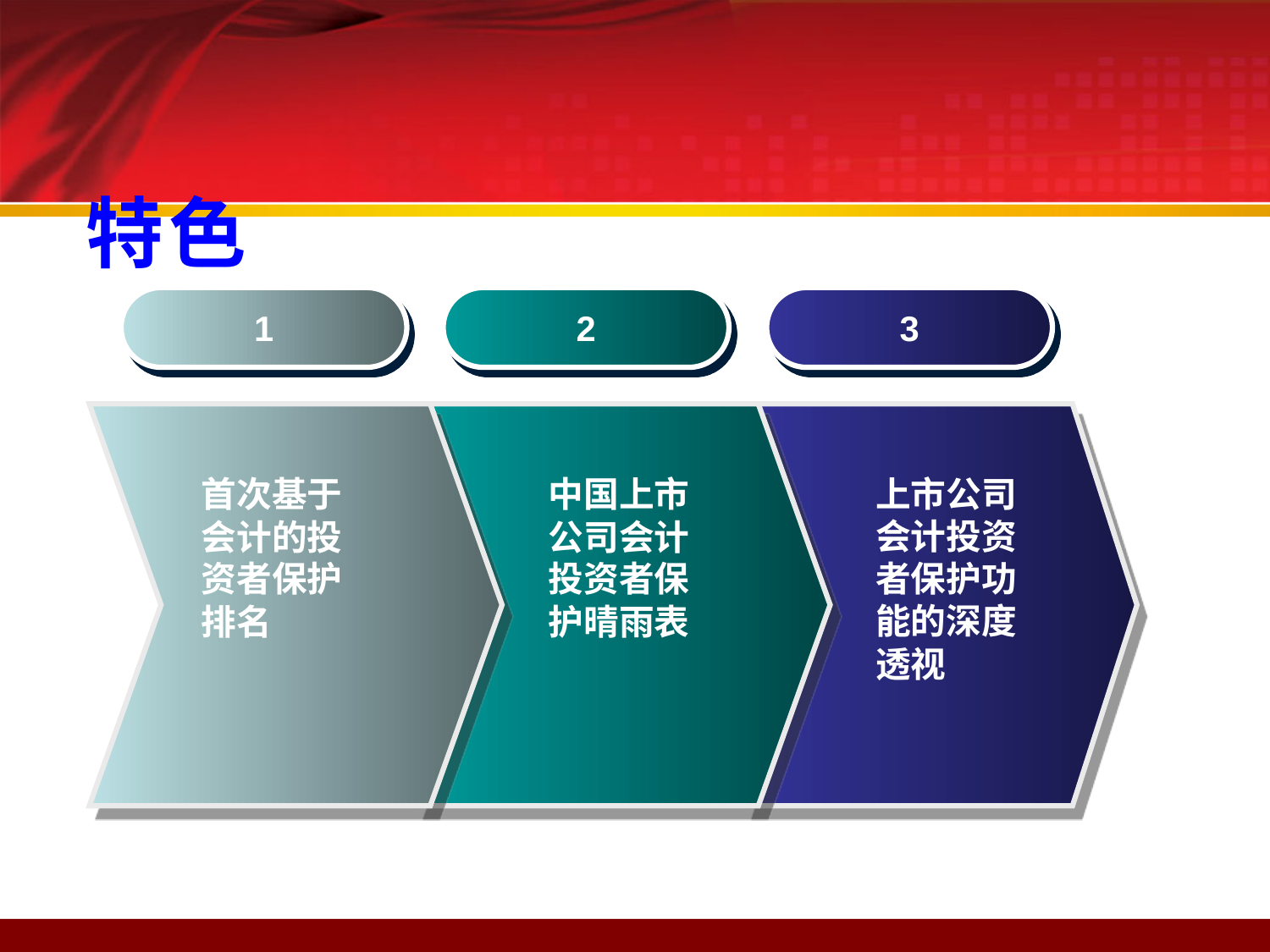

特色
1
2
3

首次基于会计的投资者保护排名

中国上市公司会计投资者保护晴雨表

上市公司会计投资者保护功能的深度透视